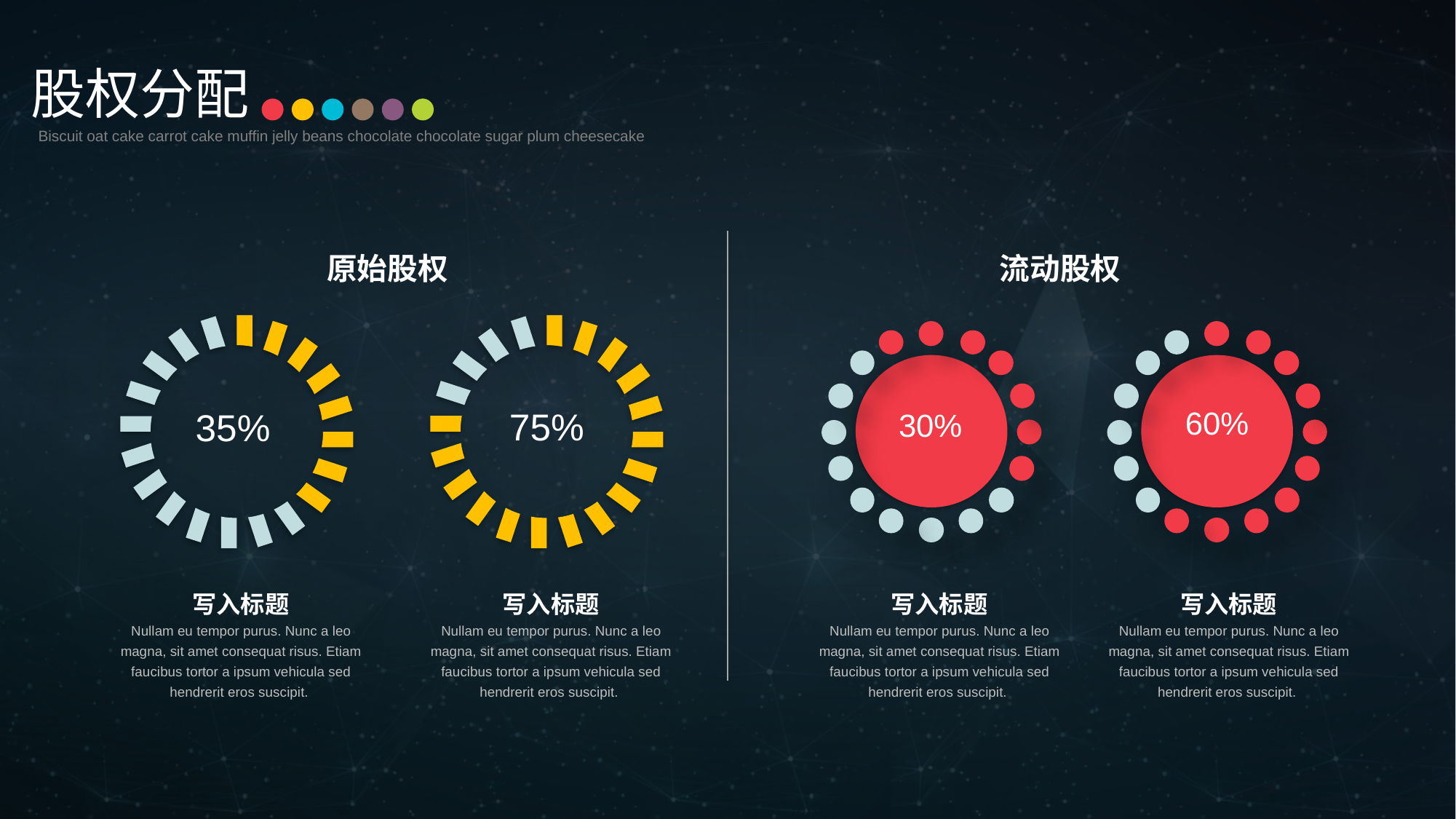

股权分配

Biscuit oat cake carrot cake muffin jelly beans chocolate chocolate sugar plum cheesecake
流动股权
原始股权

60%
35%
75%
30%
写入标题
Nullam eu tempor purus. Nunc a leo magna, sit amet consequat risus. Etiam faucibus tortor a ipsum vehicula sed hendrerit eros suscipit.
写入标题
Nullam eu tempor purus. Nunc a leo magna, sit amet consequat risus. Etiam faucibus tortor a ipsum vehicula sed hendrerit eros suscipit.
写入标题
Nullam eu tempor purus. Nunc a leo magna, sit amet consequat risus. Etiam faucibus tortor a ipsum vehicula sed hendrerit eros suscipit.
写入标题
Nullam eu tempor purus. Nunc a leo magna, sit amet consequat risus. Etiam faucibus tortor a ipsum vehicula sed hendrerit eros suscipit.